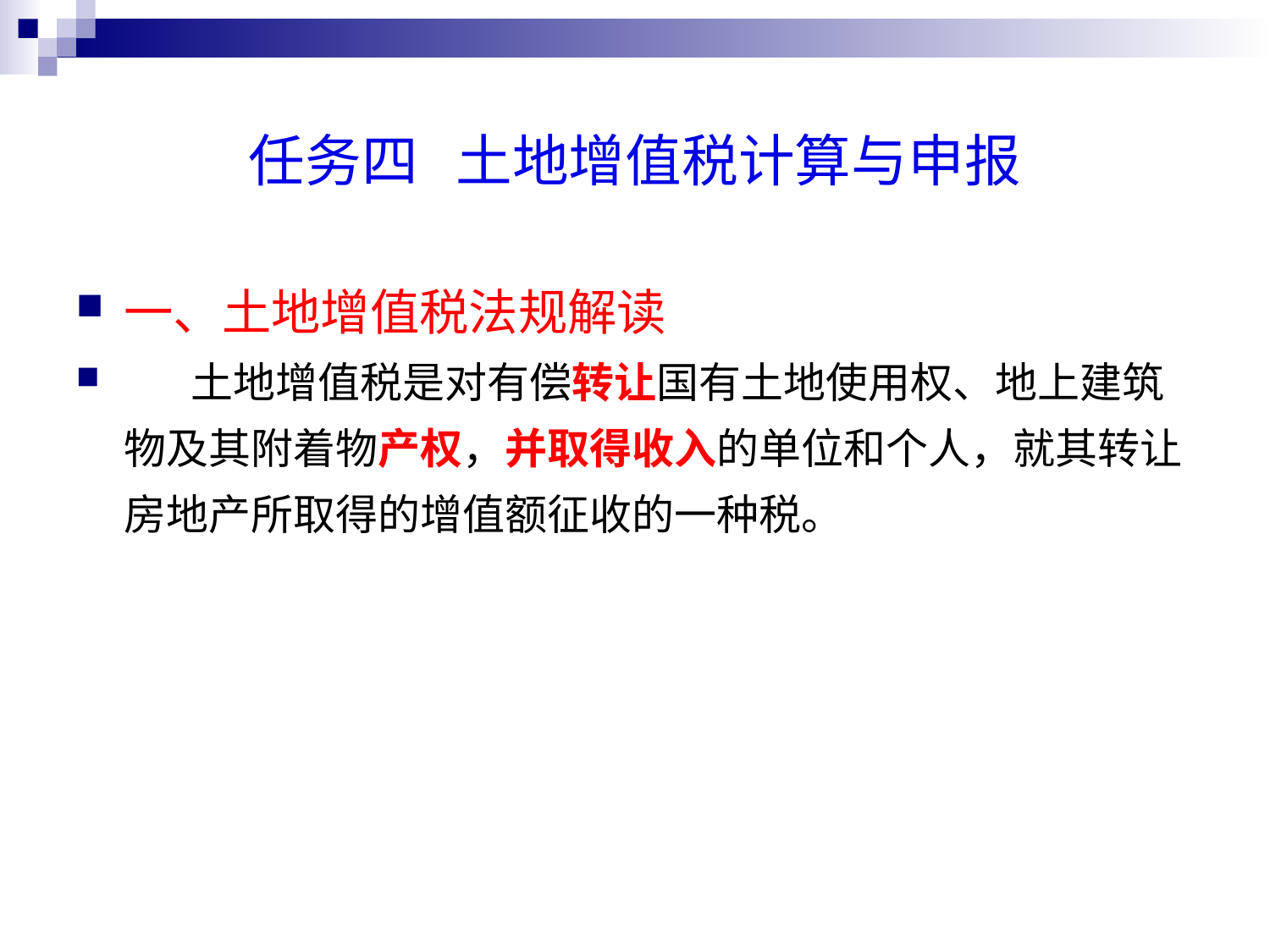

# 任务四   土地增值税计算与申报
一、土地增值税法规解读
      土地增值税是对有偿转让国有土地使用权、地上建筑物及其附着物产权，并取得收入的单位和个人，就其转让房地产所取得的增值额征收的一种税。